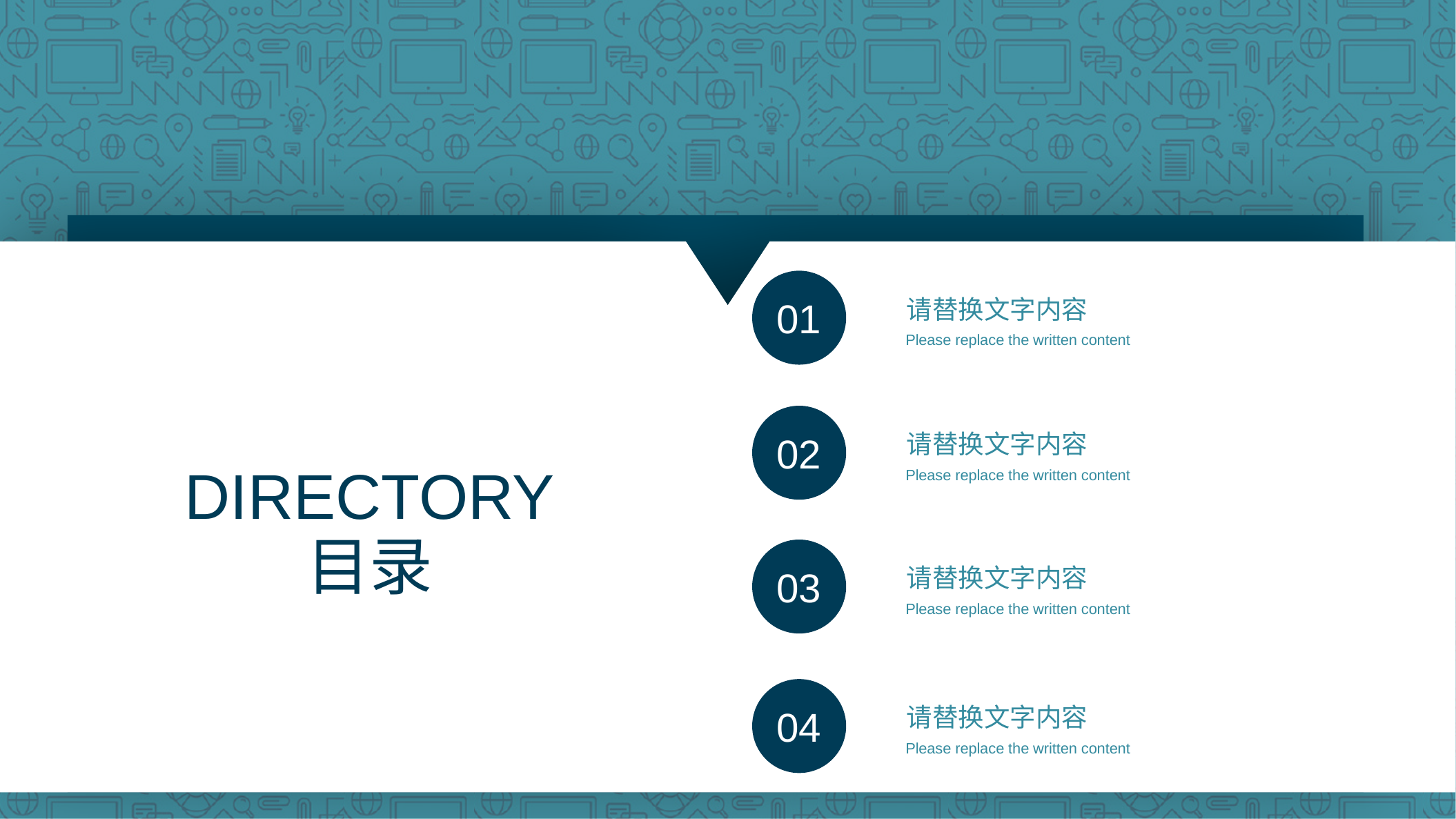

01
请替换文字内容
Please replace the written content
02
请替换文字内容
DIRECTORY
Please replace the written content
目录
03
请替换文字内容
Please replace the written content
04
请替换文字内容
Please replace the written content